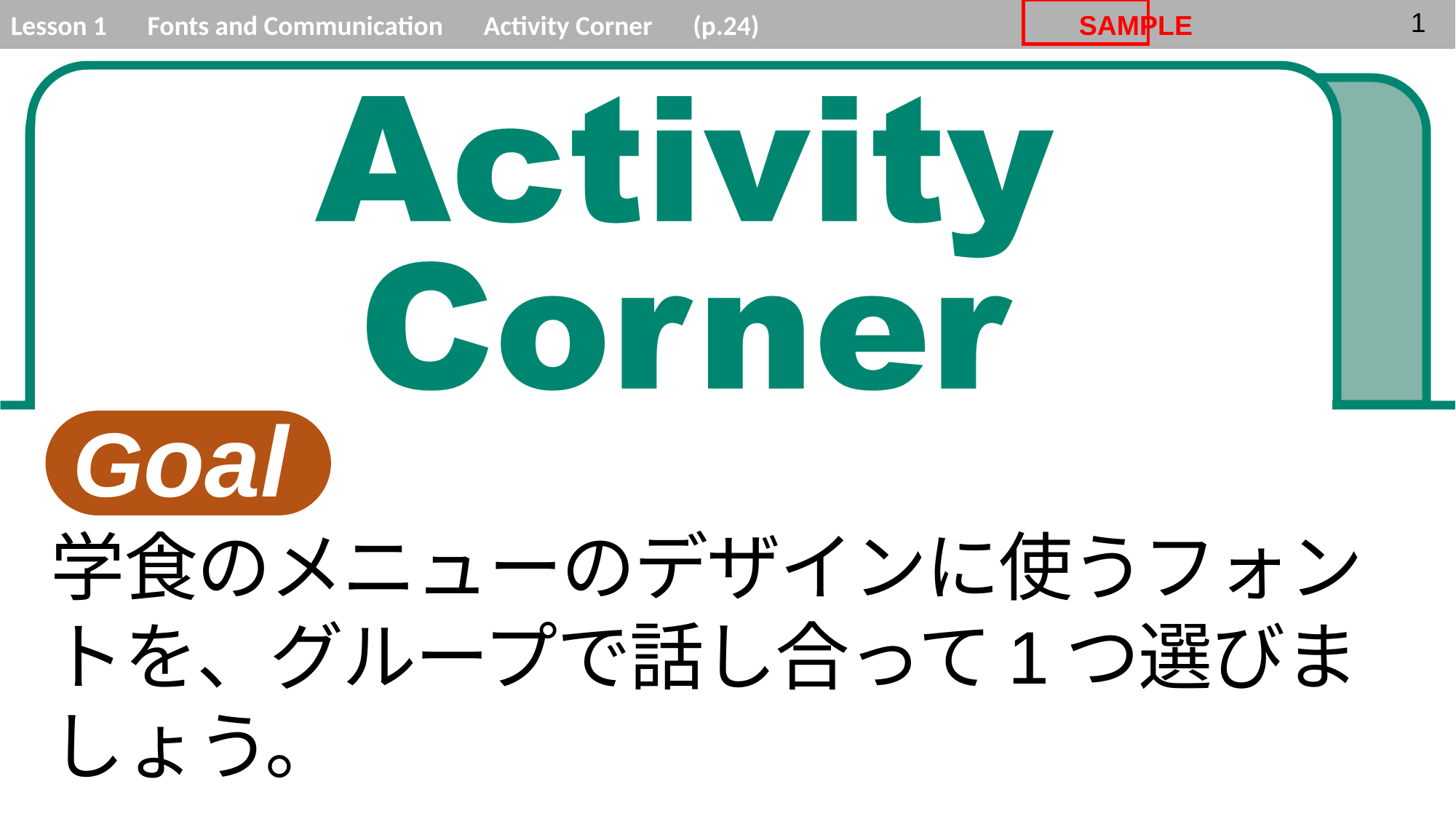

# 学食のメニューのデザインに使うフォントを、グループで話し合って1つ選びましょう。